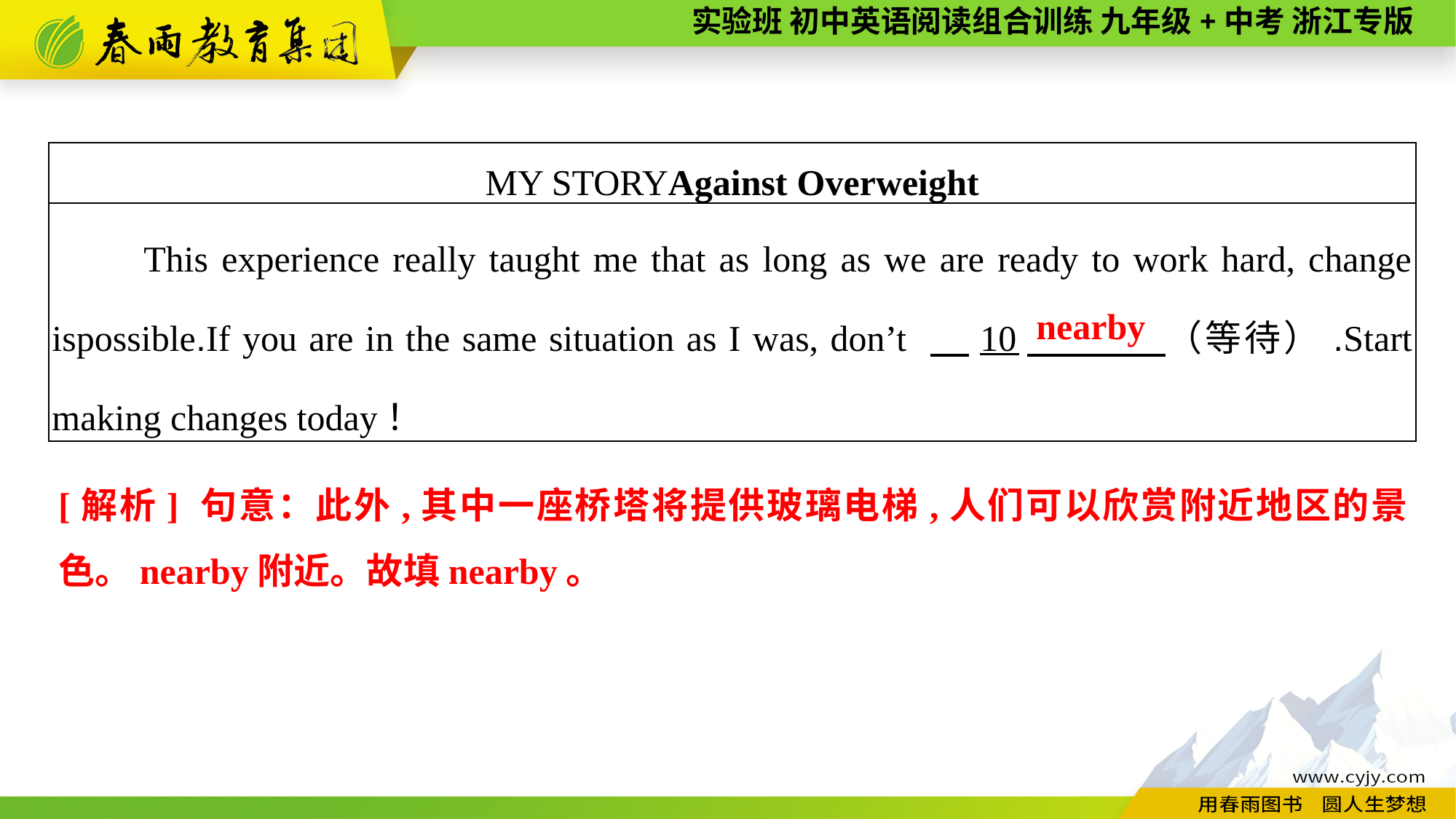

| MY STORYAgainst Overweight |
| --- |
| This experience really taught me that as long as we are ready to work hard, change ispossible.If you are in the same situation as I was, don’t 　10　 （等待）.Start making changes today！ |
nearby
[解析] 句意：此外,其中一座桥塔将提供玻璃电梯,人们可以欣赏附近地区的景色。nearby附近。故填nearby。